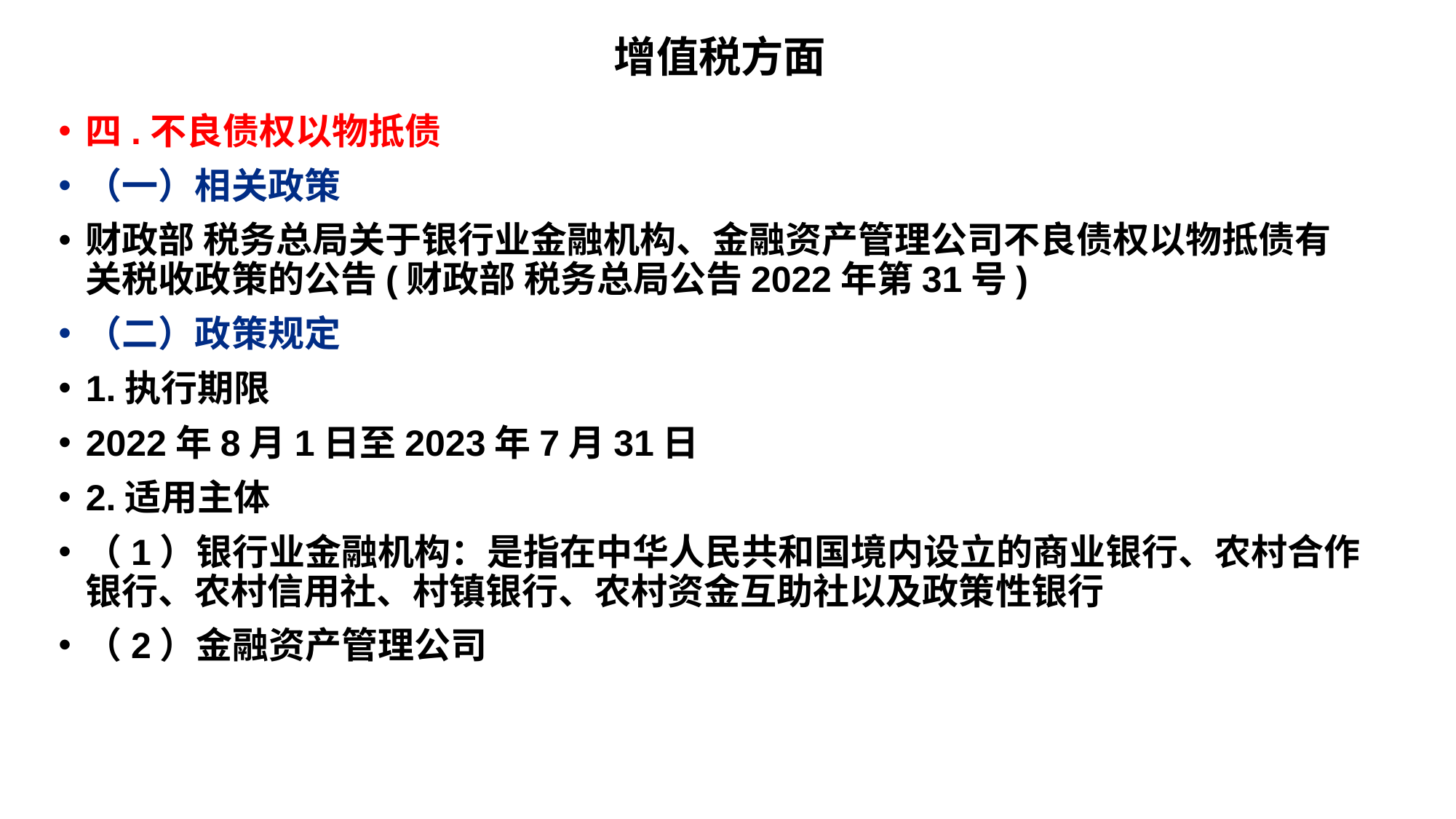

# 增值税方面
四.不良债权以物抵债
（一）相关政策
财政部 税务总局关于银行业金融机构、金融资产管理公司不良债权以物抵债有关税收政策的公告(财政部 税务总局公告2022年第31号)
（二）政策规定
1.执行期限
2022年8月1日至2023年7月31日
2.适用主体
（1）银行业金融机构：是指在中华人民共和国境内设立的商业银行、农村合作银行、农村信用社、村镇银行、农村资金互助社以及政策性银行
（2）金融资产管理公司